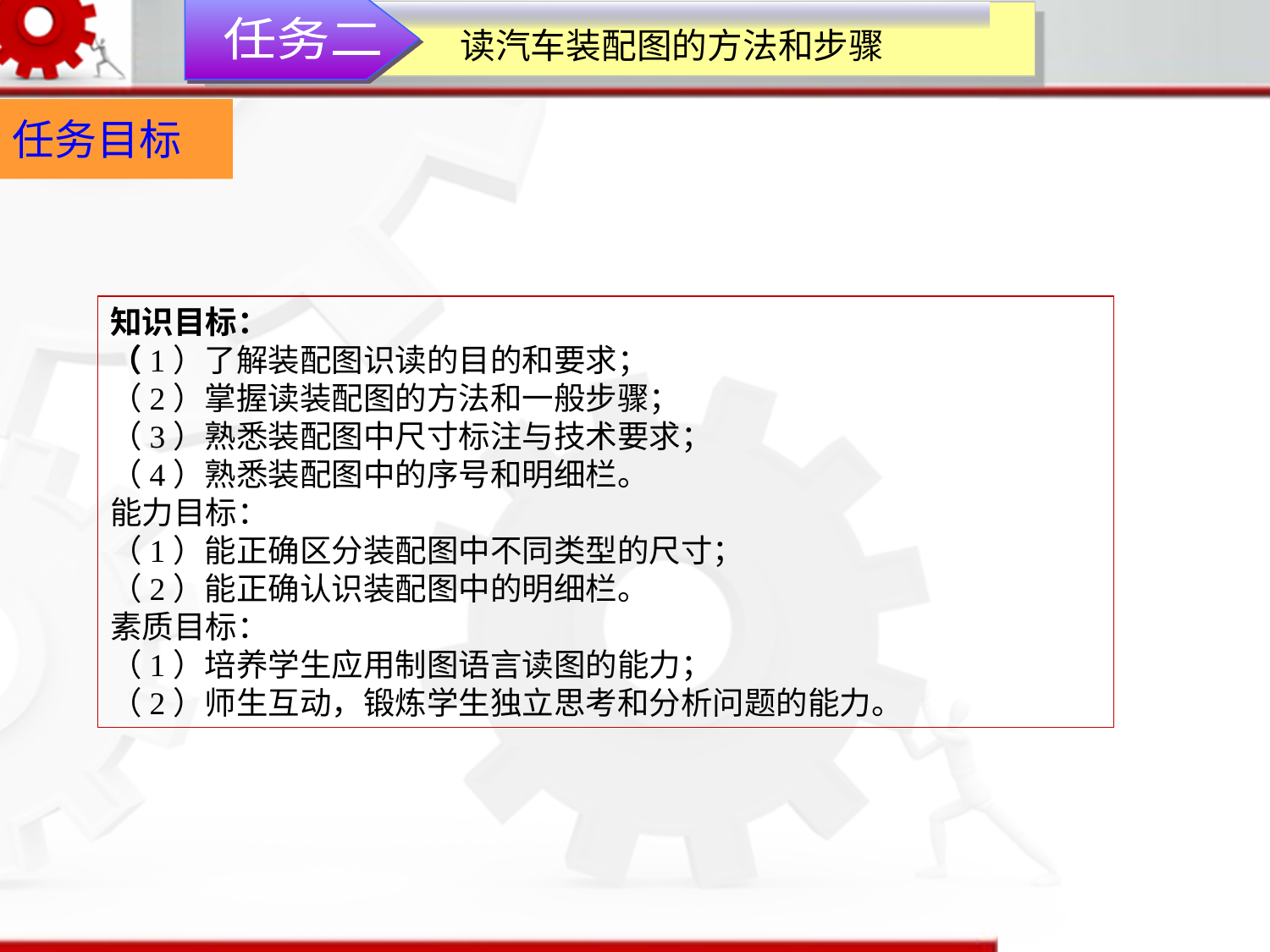

任务二
读汽车装配图的方法和步骤
任务目标
知识目标：（1）了解装配图识读的目的和要求；（2）掌握读装配图的方法和一般步骤；（3）熟悉装配图中尺寸标注与技术要求；（4）熟悉装配图中的序号和明细栏。能力目标：（1）能正确区分装配图中不同类型的尺寸；（2）能正确认识装配图中的明细栏。素质目标：（1）培养学生应用制图语言读图的能力；（2）师生互动，锻炼学生独立思考和分析问题的能力。